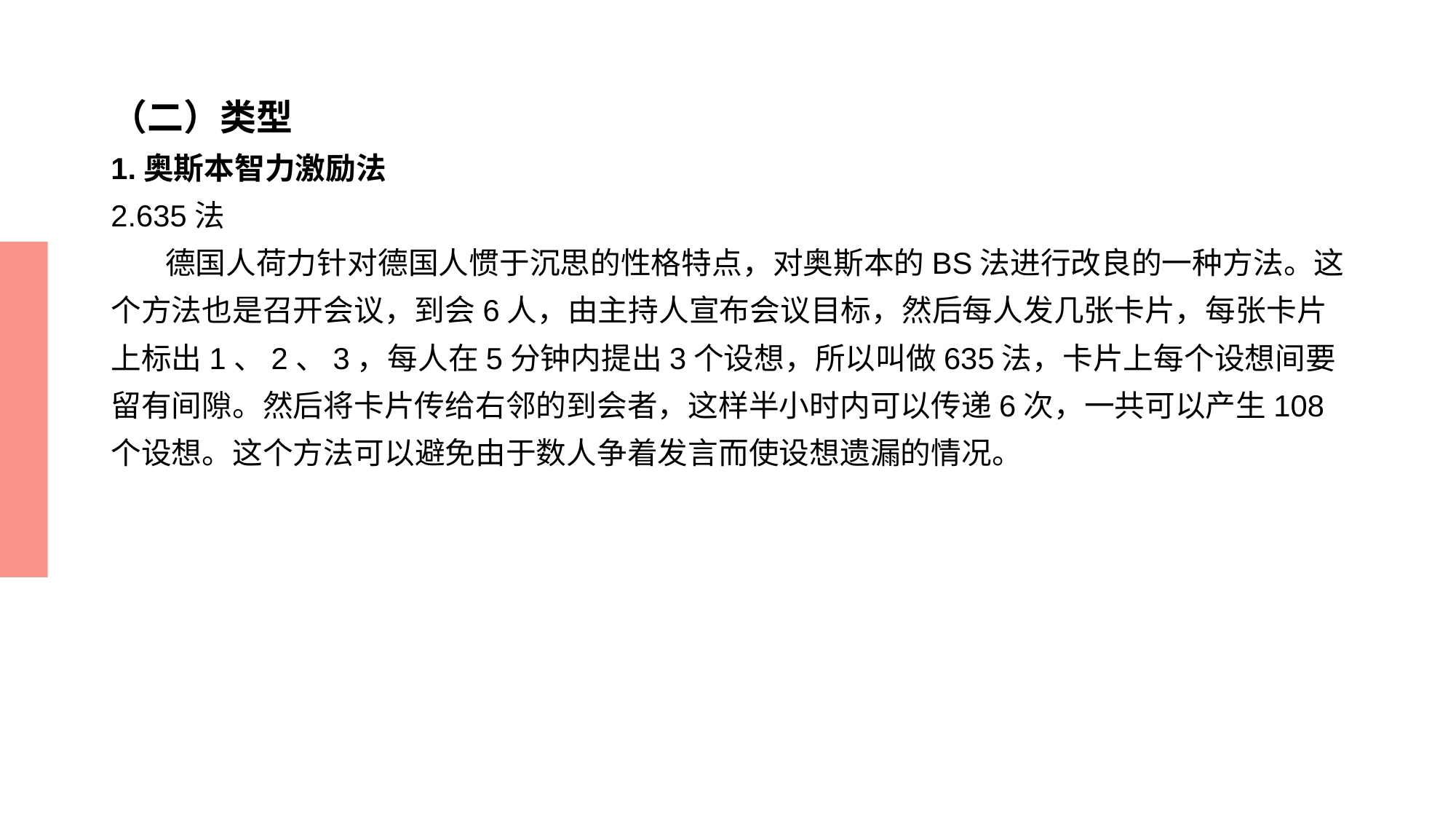

# （二）类型
1.奥斯本智力激励法
2.635法
       德国人荷力针对德国人惯于沉思的性格特点，对奥斯本的BS法进行改良的一种方法。这个方法也是召开会议，到会6人，由主持人宣布会议目标，然后每人发几张卡片，每张卡片上标出1、2、3，每人在5分钟内提出3个设想，所以叫做635法，卡片上每个设想间要留有间隙。然后将卡片传给右邻的到会者，这样半小时内可以传递6次，一共可以产生108个设想。这个方法可以避免由于数人争着发言而使设想遗漏的情况。